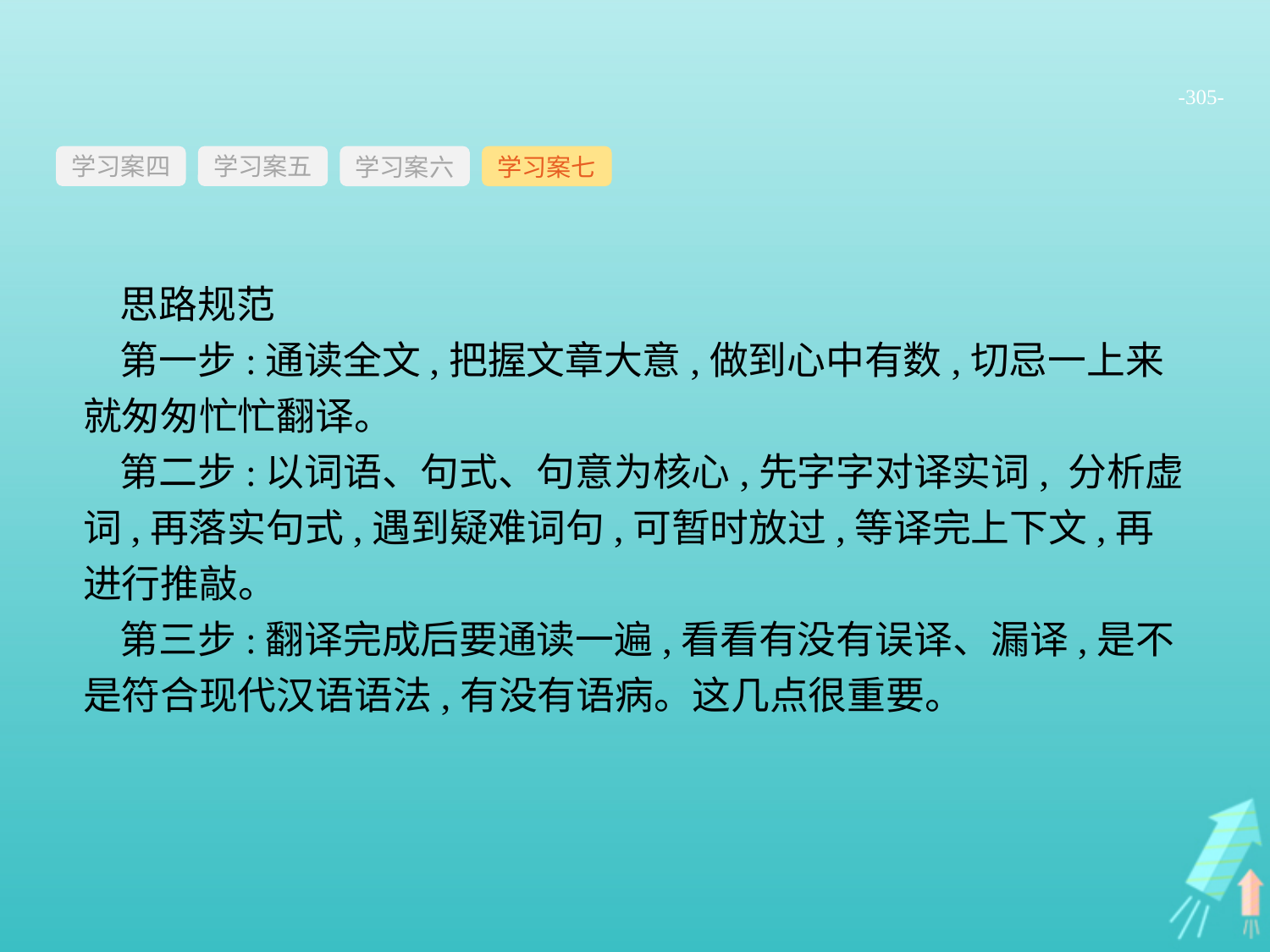

-305-
学习案四
学习案六
学习案七
学习案五
思路规范
第一步:通读全文,把握文章大意,做到心中有数,切忌一上来就匆匆忙忙翻译。
第二步:以词语、句式、句意为核心,先字字对译实词, 分析虚词,再落实句式,遇到疑难词句,可暂时放过,等译完上下文,再进行推敲。
第三步:翻译完成后要通读一遍,看看有没有误译、漏译,是不是符合现代汉语语法,有没有语病。这几点很重要。